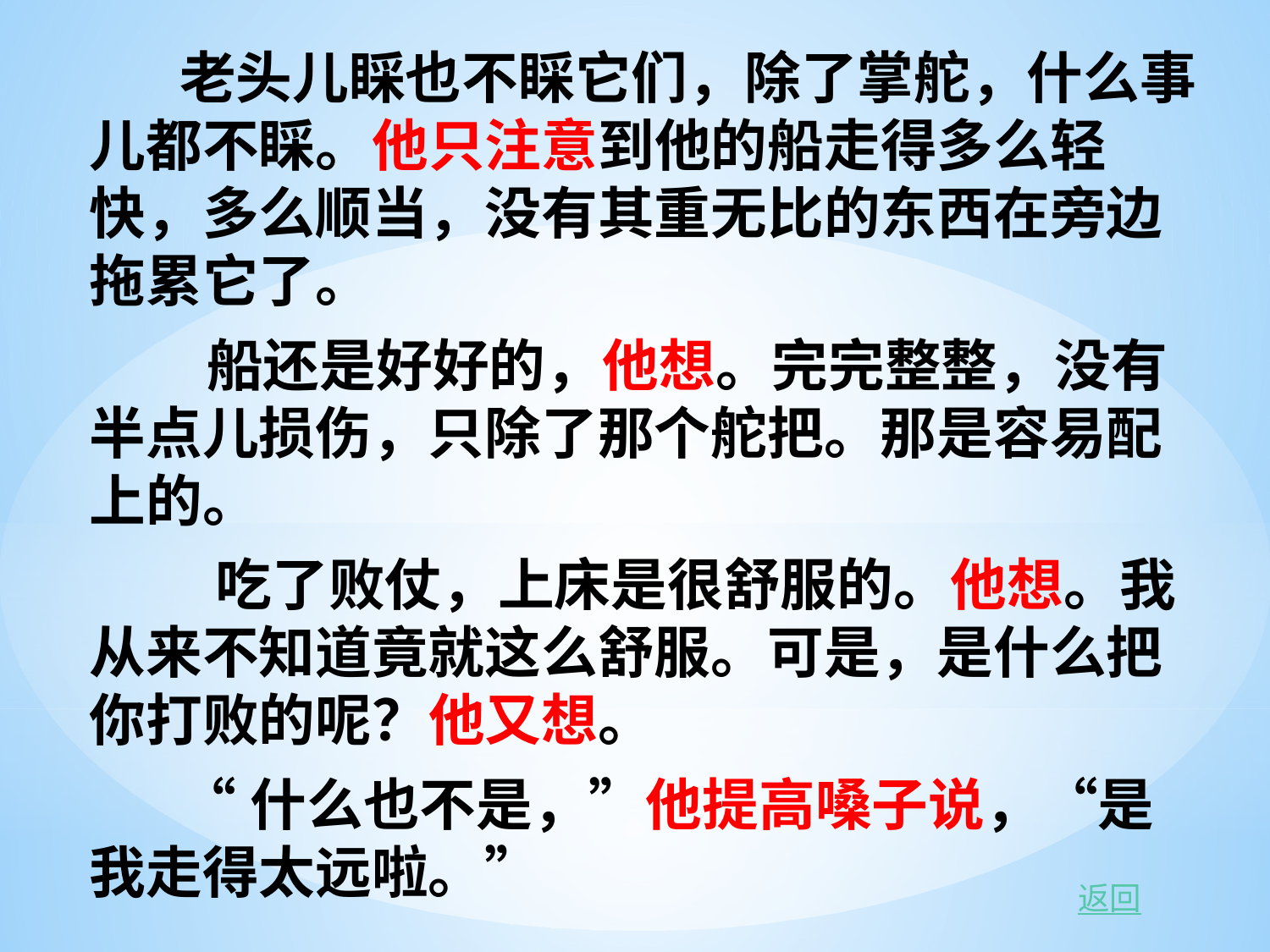

老头儿睬也不睬它们，除了掌舵，什么事儿都不睬。他只注意到他的船走得多么轻快，多么顺当，没有其重无比的东西在旁边拖累它了。
          船还是好好的，他想。完完整整，没有半点儿损伤，只除了那个舵把。那是容易配上的。
　　   吃了败仗，上床是很舒服的。他想。我从来不知道竟就这么舒服。可是，是什么把你打败的呢？他又想。
         “什么也不是，”他提高嗓子说，“是我走得太远啦。”
返回